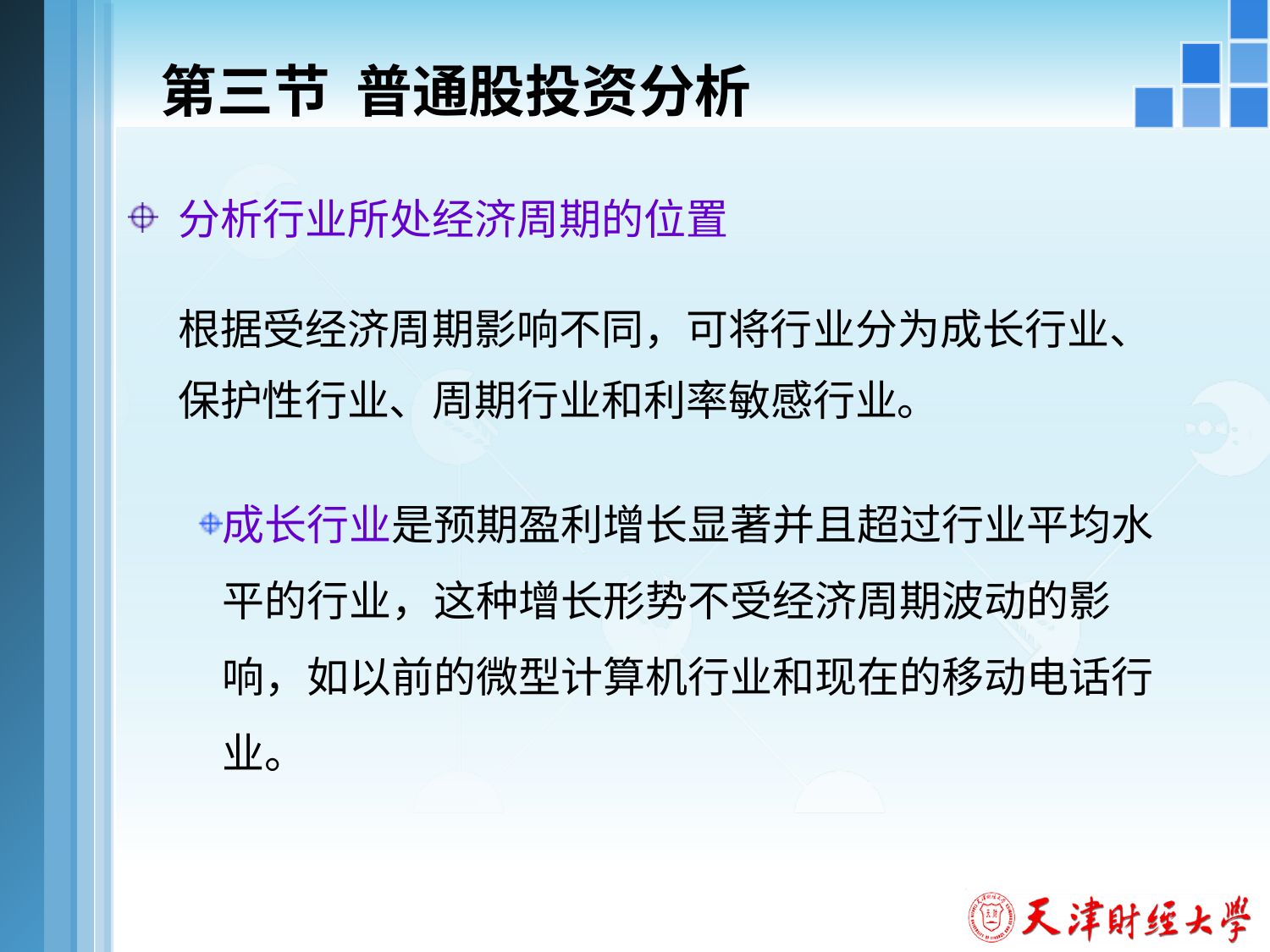

# 第三节  普通股投资分析
 分析行业所处经济周期的位置
根据受经济周期影响不同，可将行业分为成长行业、保护性行业、周期行业和利率敏感行业。
成长行业是预期盈利增长显著并且超过行业平均水平的行业，这种增长形势不受经济周期波动的影响，如以前的微型计算机行业和现在的移动电话行业。